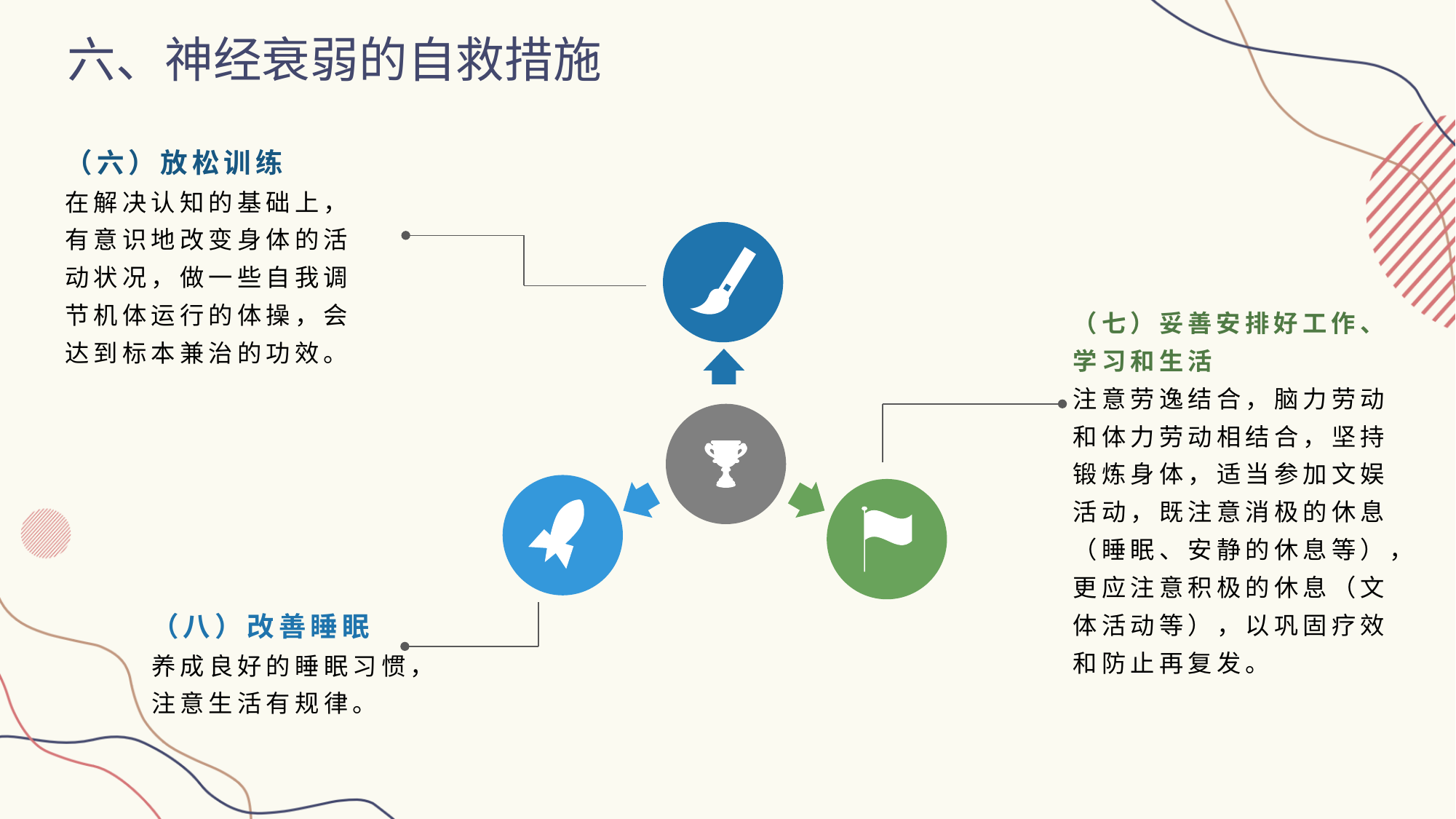

六、神经衰弱的自救措施
（六）放松训练
在解决认知的基础上，有意识地改变身体的活动状况，做一些自我调节机体运行的体操，会达到标本兼治的功效。

（七）妥善安排好工作、学习和生活
注意劳逸结合，脑力劳动和体力劳动相结合，坚持锻炼身体，适当参加文娱活动，既注意消极的休息（睡眠、安静的休息等），更应注意积极的休息（文体活动等），以巩固疗效和防止再复发。

（八）改善睡眠
养成良好的睡眠习惯，注意生活有规律。